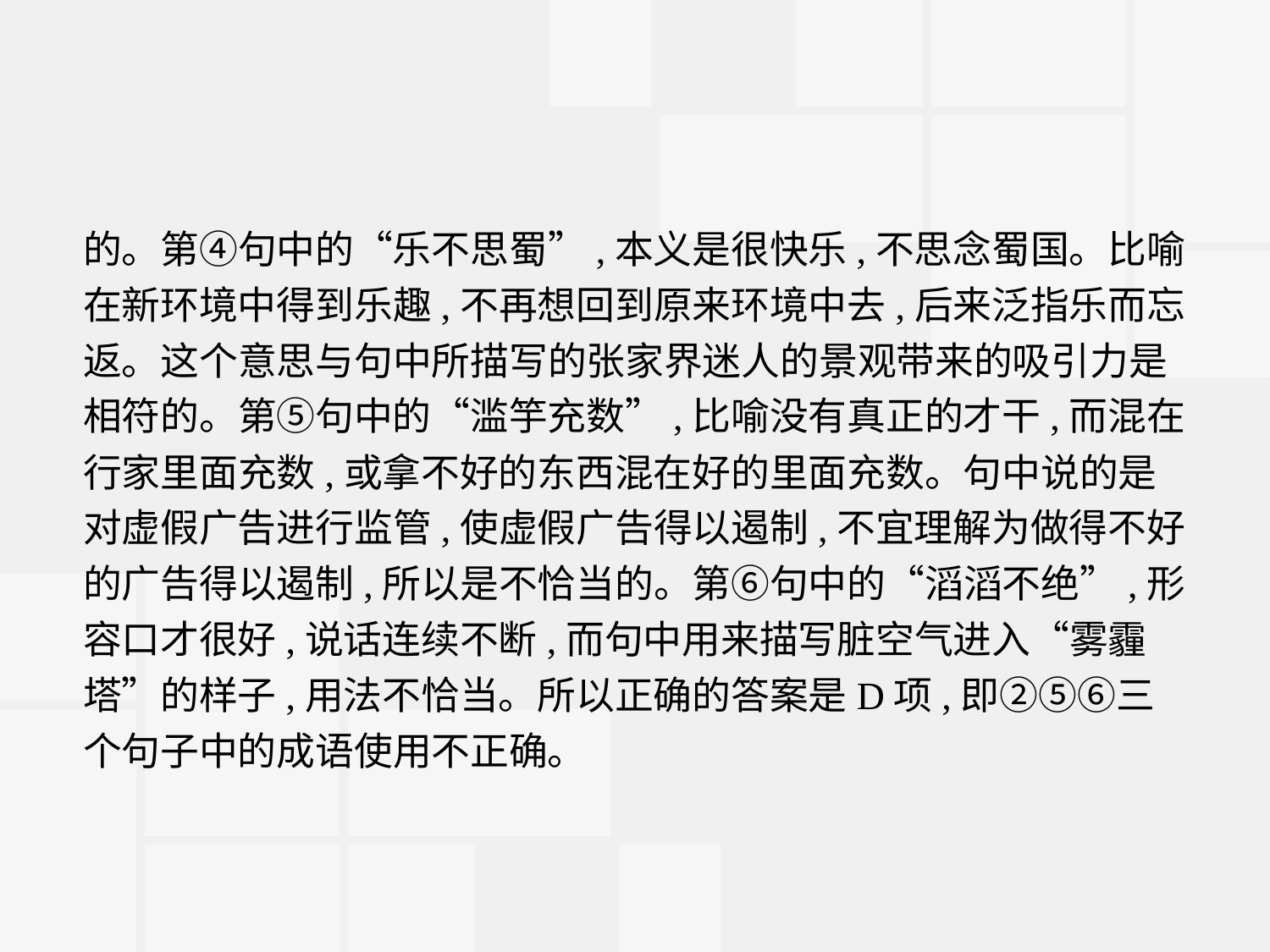

的。第④句中的“乐不思蜀”,本义是很快乐,不思念蜀国。比喻在新环境中得到乐趣,不再想回到原来环境中去,后来泛指乐而忘返。这个意思与句中所描写的张家界迷人的景观带来的吸引力是相符的。第⑤句中的“滥竽充数”,比喻没有真正的才干,而混在行家里面充数,或拿不好的东西混在好的里面充数。句中说的是对虚假广告进行监管,使虚假广告得以遏制,不宜理解为做得不好的广告得以遏制,所以是不恰当的。第⑥句中的“滔滔不绝”,形容口才很好,说话连续不断,而句中用来描写脏空气进入“雾霾塔”的样子,用法不恰当。所以正确的答案是D项,即②⑤⑥三个句子中的成语使用不正确。